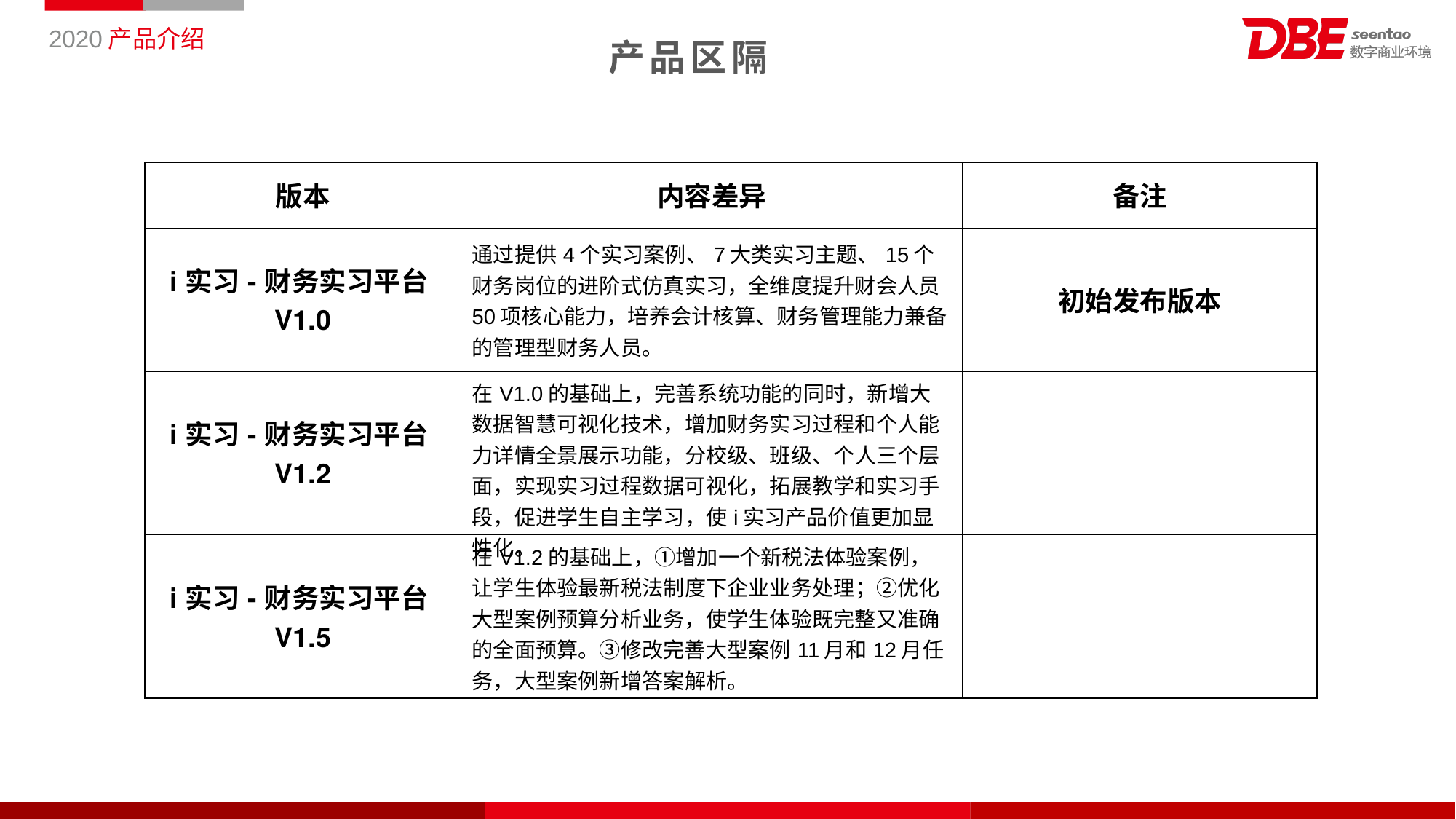

产品区隔
| 版本 | 内容差异 | 备注 |
| --- | --- | --- |
| i实习-财务实习平台V1.0 | 通过提供4个实习案例、7大类实习主题、15个财务岗位的进阶式仿真实习，全维度提升财会人员50项核心能力，培养会计核算、财务管理能力兼备的管理型财务人员。 | 初始发布版本 |
| i实习-财务实习平台V1.2 | 在V1.0的基础上，完善系统功能的同时，新增大数据智慧可视化技术，增加财务实习过程和个人能力详情全景展示功能，分校级、班级、个人三个层面，实现实习过程数据可视化，拓展教学和实习手段，促进学生自主学习，使i实习产品价值更加显性化。 |  |
| i实习-财务实习平台V1.5 | 在V1.2的基础上，①增加一个新税法体验案例，让学生体验最新税法制度下企业业务处理；②优化大型案例预算分析业务，使学生体验既完整又准确的全面预算。③修改完善大型案例11月和12月任务，大型案例新增答案解析。 |  |